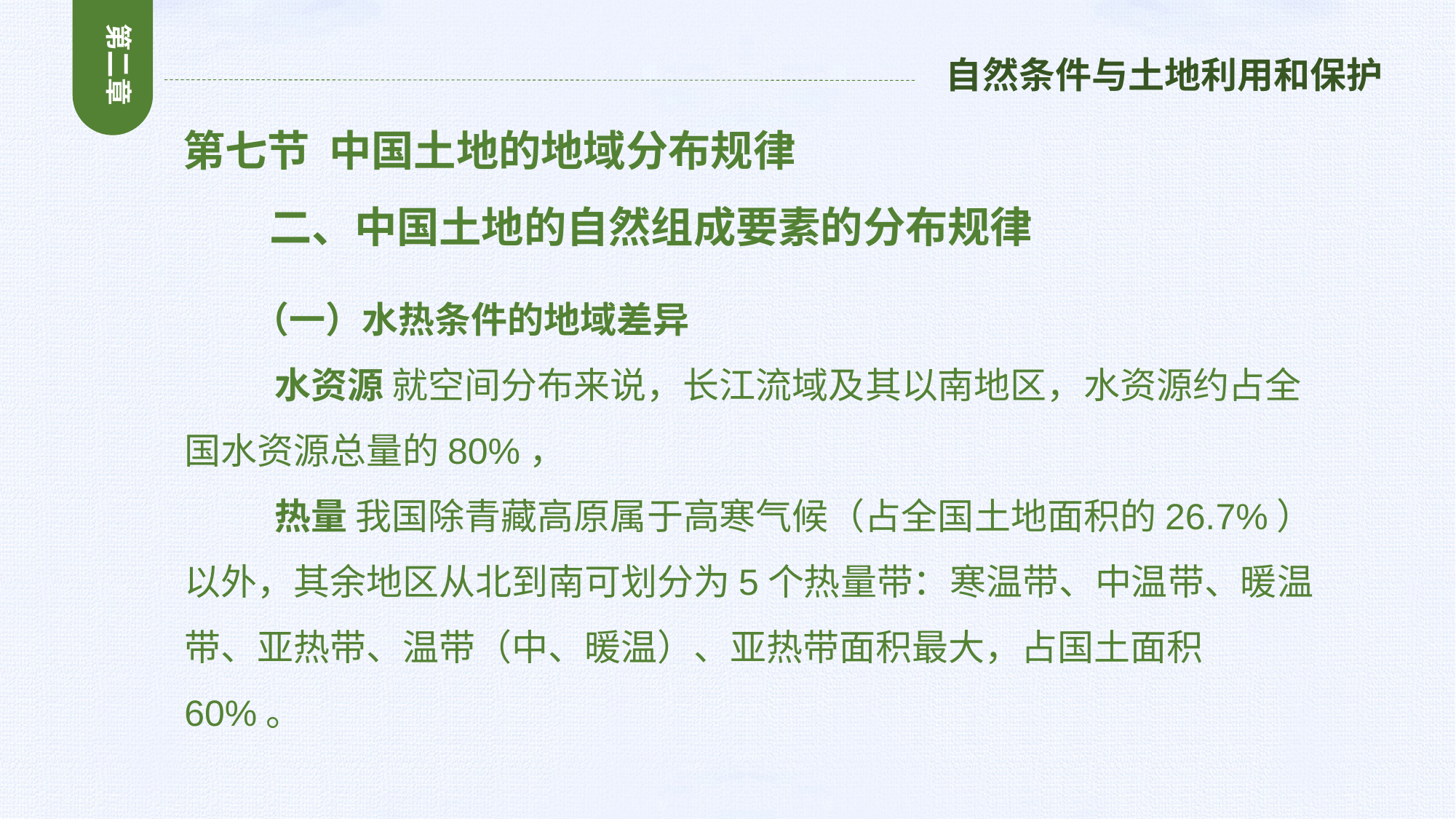

第二章
自然条件与土地利用和保护
 第七节  中国土地的地域分布规律
          二、中国土地的自然组成要素的分布规律
          （一）水热条件的地域差异
          水资源 就空间分布来说，长江流域及其以南地区，水资源约占全国水资源总量的80%，
          热量 我国除青藏高原属于高寒气候（占全国土地面积的26.7%）以外，其余地区从北到南可划分为5个热量带：寒温带、中温带、暖温带、亚热带、温带（中、暖温）、亚热带面积最大，占国土面积60%。